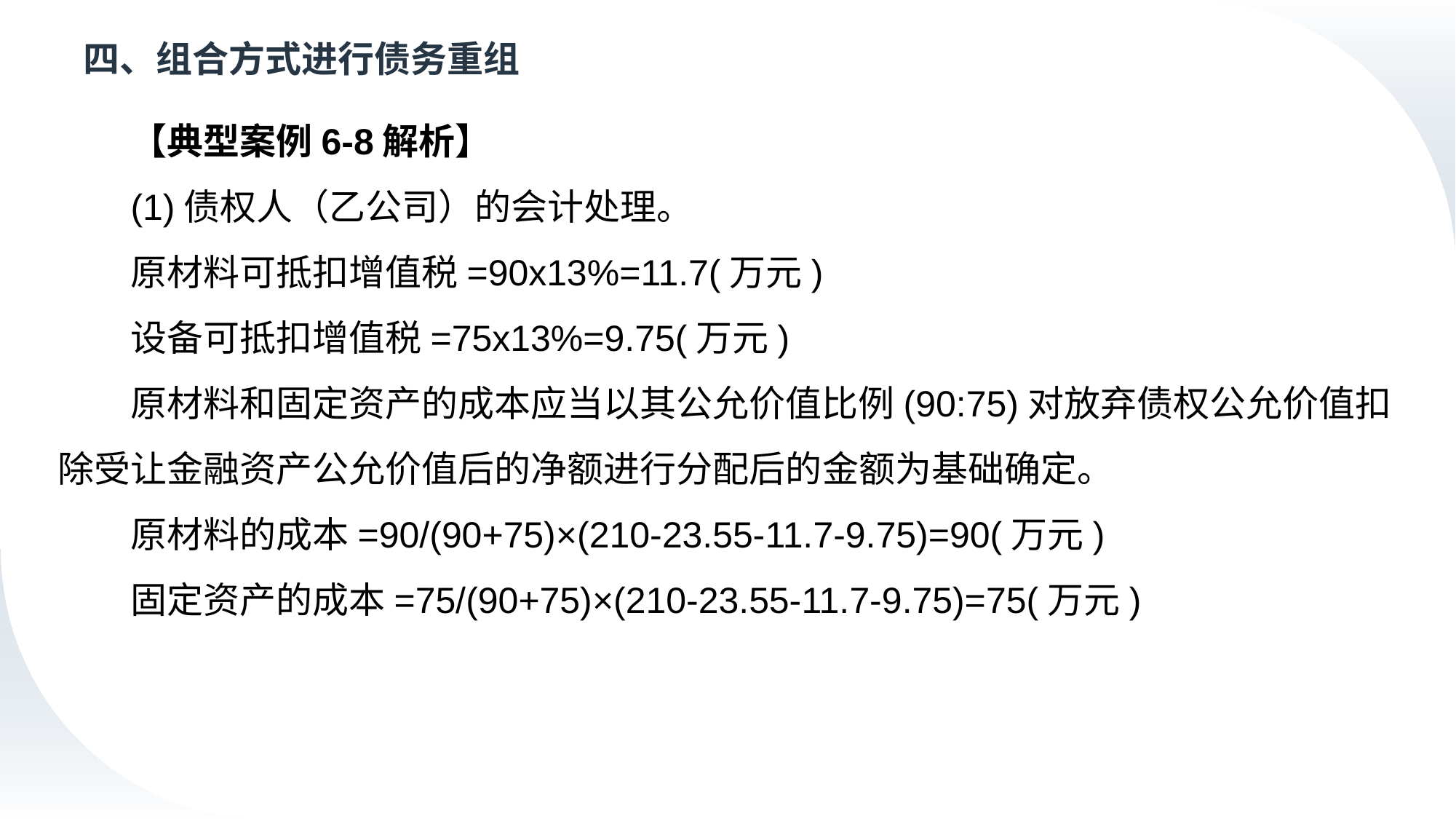

# 四、组合方式进行债务重组
【典型案例6-8解析】
(1)债权人（乙公司）的会计处理。
原材料可抵扣增值税=90x13%=11.7(万元)
设备可抵扣增值税=75x13%=9.75(万元)
原材料和固定资产的成本应当以其公允价值比例(90:75)对放弃债权公允价值扣除受让金融资产公允价值后的净额进行分配后的金额为基础确定。
原材料的成本=90/(90+75)×(210-23.55-11.7-9.75)=90(万元)
固定资产的成本=75/(90+75)×(210-23.55-11.7-9.75)=75(万元)